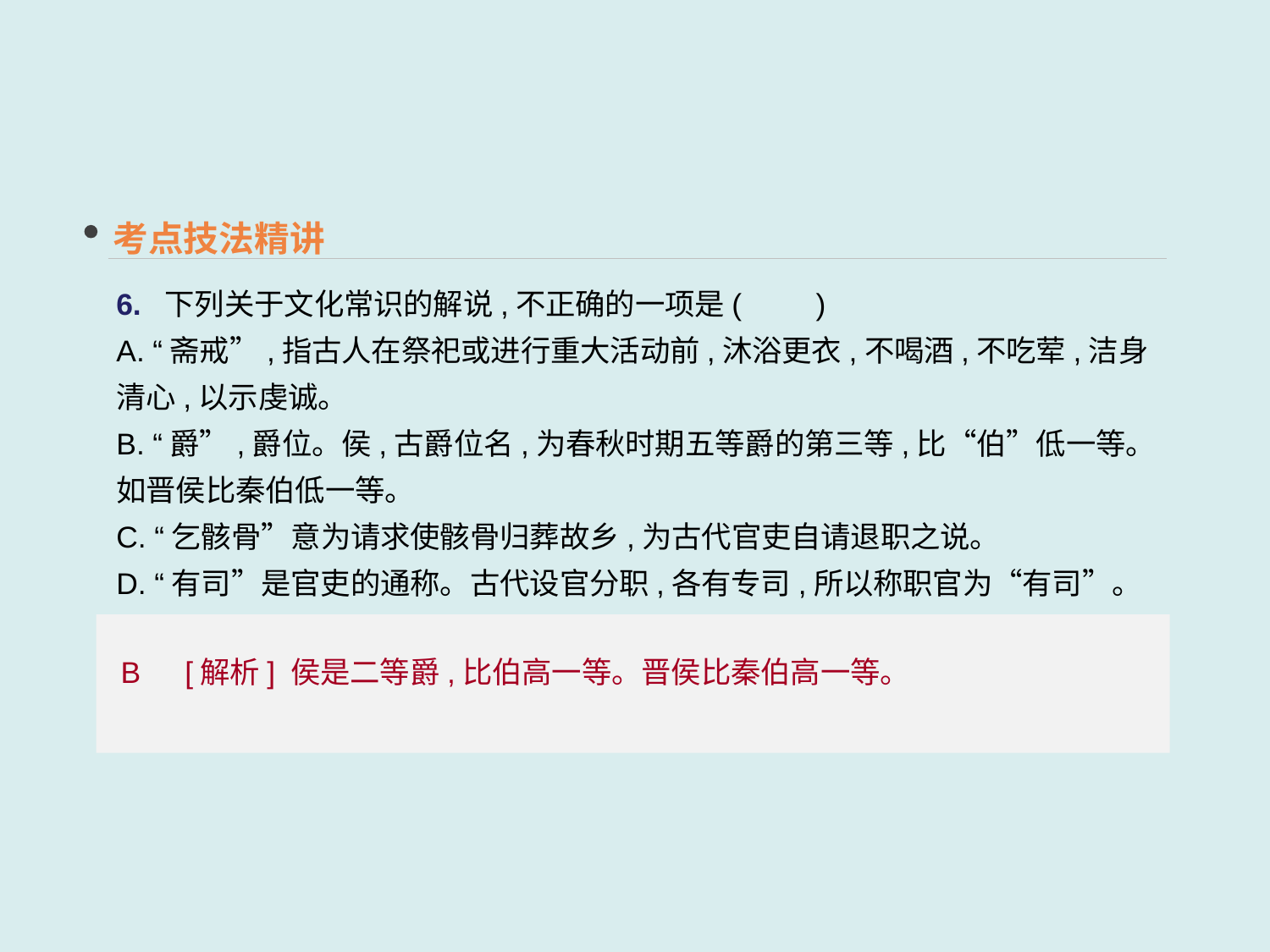

考点技法精讲

6.  下列关于文化常识的解说,不正确的一项是(　　)
A. “斋戒”,指古人在祭祀或进行重大活动前,沐浴更衣,不喝酒,不吃荤,洁身清心,以示虔诚。
B. “爵”,爵位。侯,古爵位名,为春秋时期五等爵的第三等,比“伯”低一等。如晋侯比秦伯低一等。
C. “乞骸骨”意为请求使骸骨归葬故乡,为古代官吏自请退职之说。
D. “有司”是官吏的通称。古代设官分职,各有专司,所以称职官为“有司”。

B　[解析] 侯是二等爵,比伯高一等。晋侯比秦伯高一等。